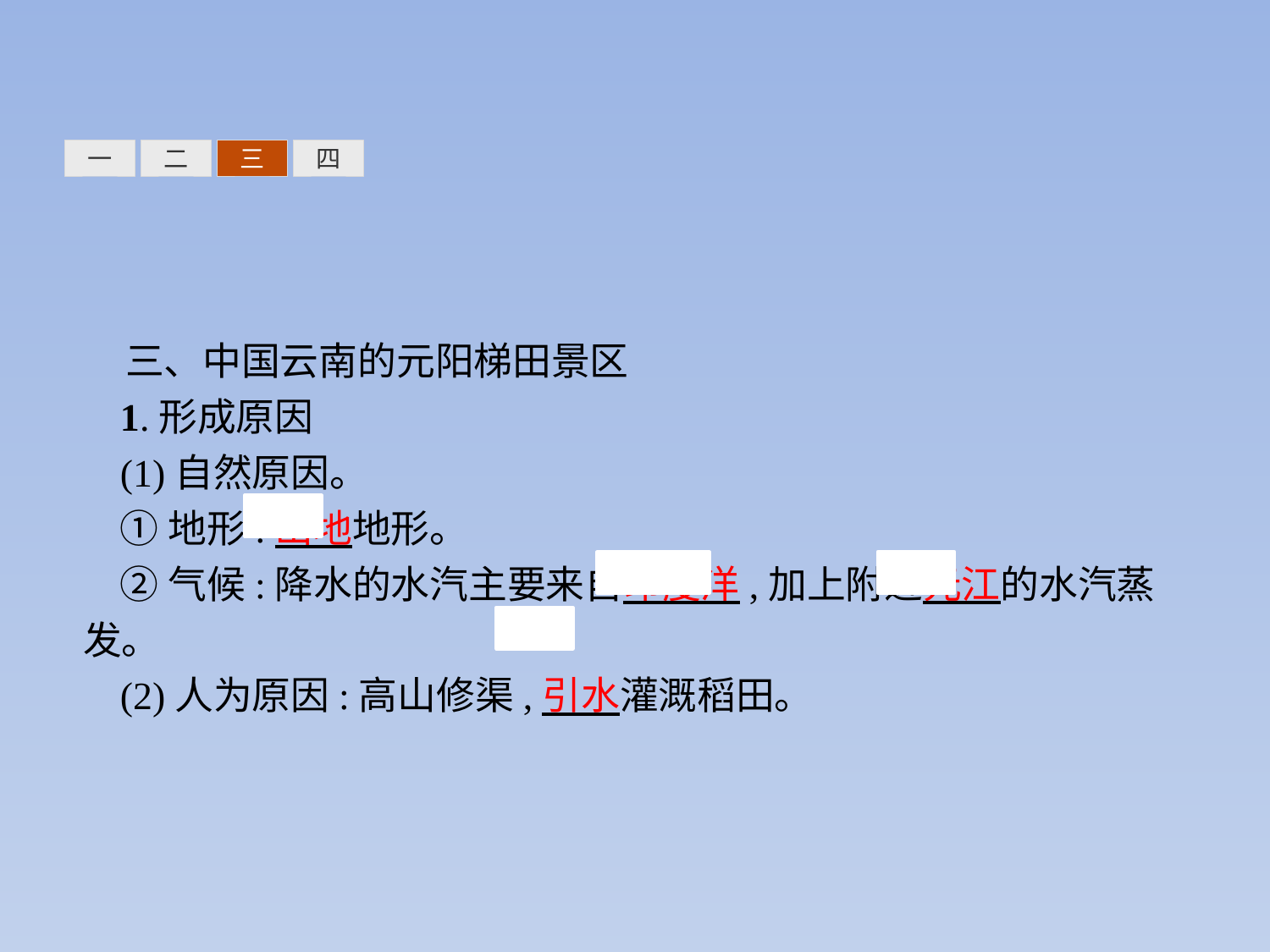

三
四
一
二
三、中国云南的元阳梯田景区
1.形成原因
(1)自然原因。
①地形:山地地形。
②气候:降水的水汽主要来自印度洋,加上附近元江的水汽蒸发。
(2)人为原因:高山修渠,引水灌溉稻田。